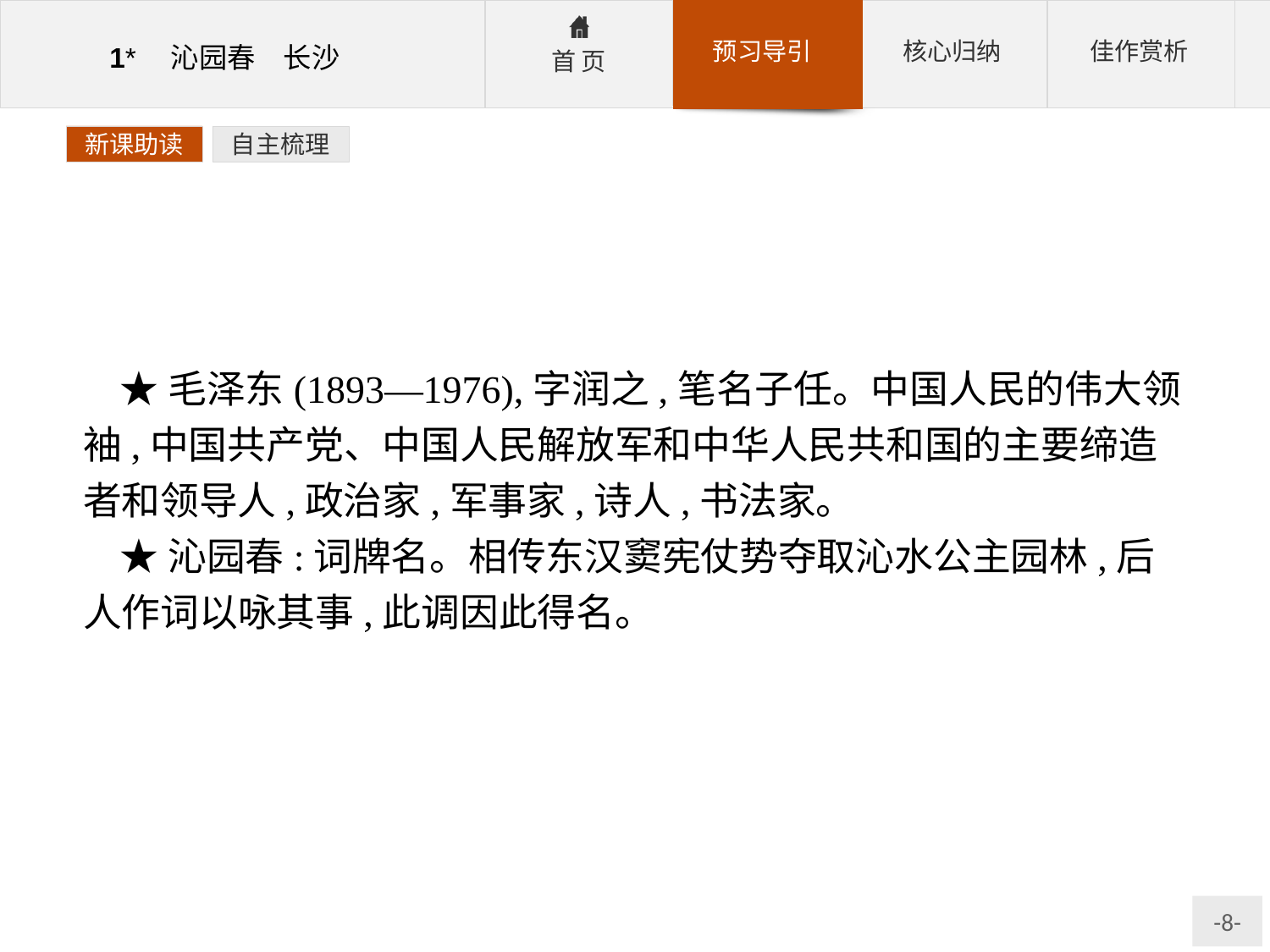

新课助读
自主梳理
★毛泽东(1893—1976),字润之,笔名子任。中国人民的伟大领袖,中国共产党、中国人民解放军和中华人民共和国的主要缔造者和领导人,政治家,军事家,诗人,书法家。
★沁园春:词牌名。相传东汉窦宪仗势夺取沁水公主园林,后人作词以咏其事,此调因此得名。